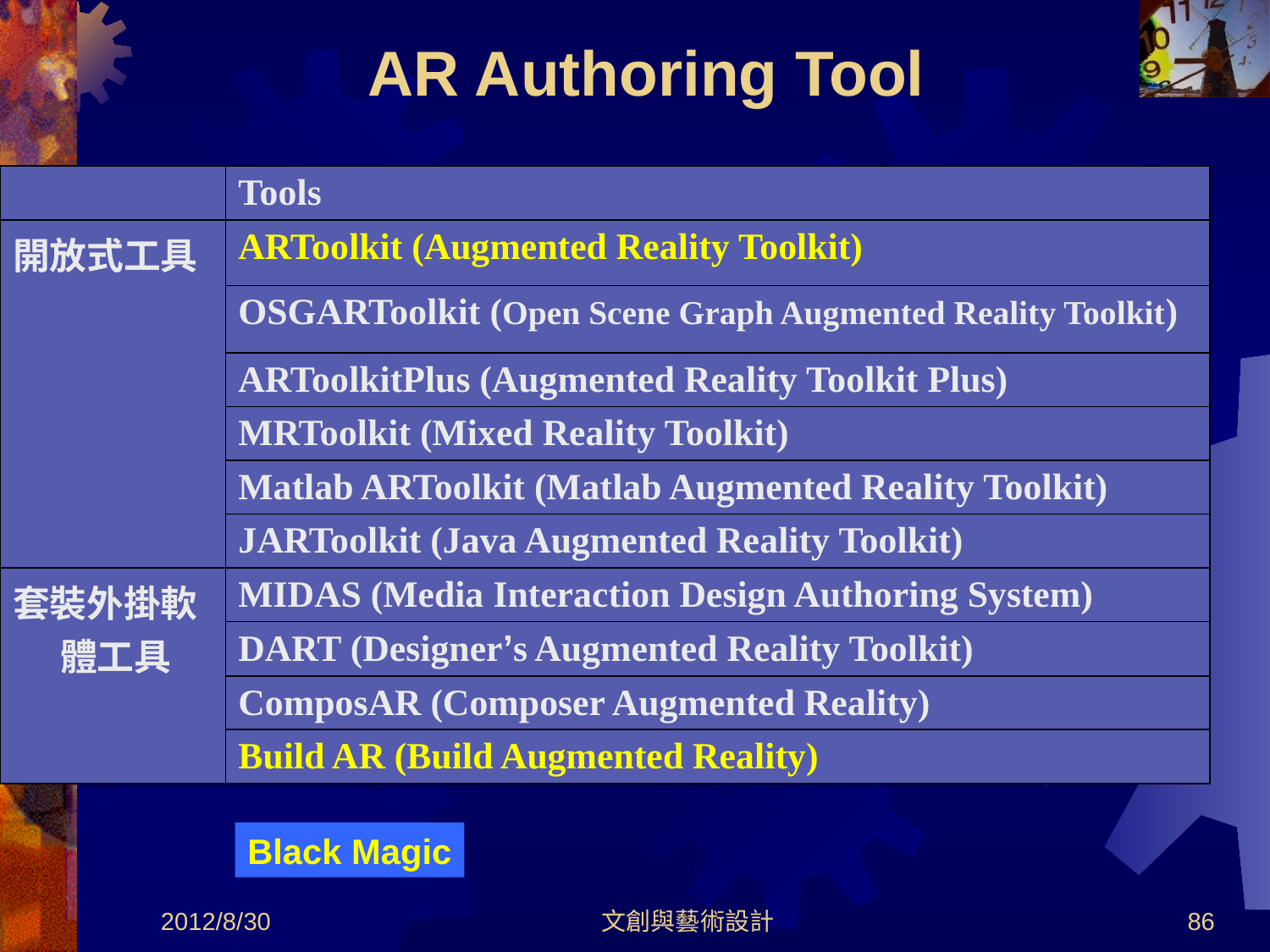

# AR Authoring Tool
|  | Tools |
| --- | --- |
| 開放式工具 | ARToolkit (Augmented Reality Toolkit) |
|  | OSGARToolkit (Open Scene Graph Augmented Reality Toolkit) |
|  | ARToolkitPlus (Augmented Reality Toolkit Plus) |
|  | MRToolkit (Mixed Reality Toolkit) |
|  | Matlab ARToolkit (Matlab Augmented Reality Toolkit) |
|  | JARToolkit (Java Augmented Reality Toolkit) |
| 套裝外掛軟體工具 | MIDAS (Media Interaction Design Authoring System) |
|  | DART (Designer’s Augmented Reality Toolkit) |
|  | ComposAR (Composer Augmented Reality) |
|  | Build AR (Build Augmented Reality) |
Black Magic
2012/8/30
文創與藝術設計
86